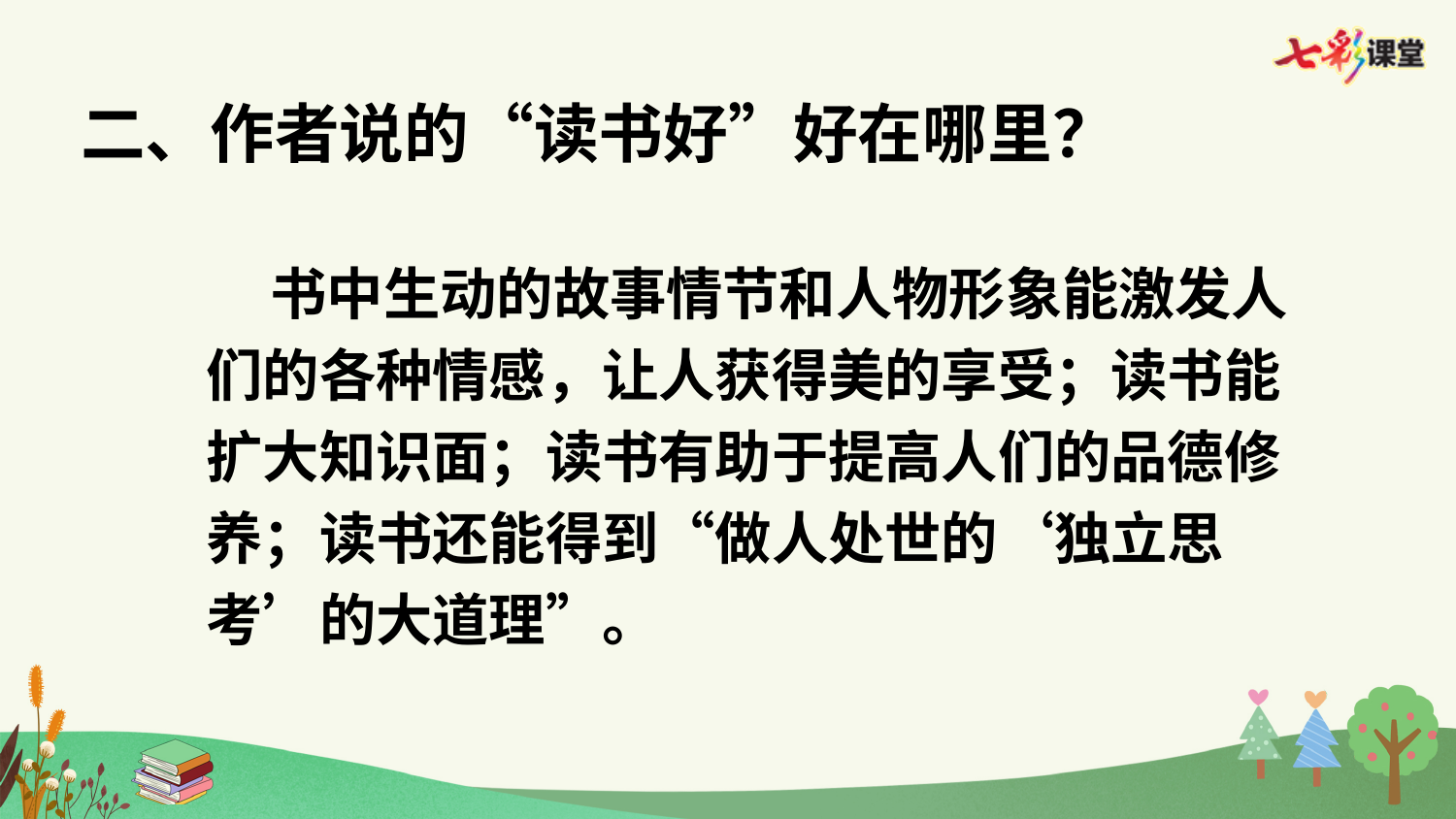

二、作者说的“读书好”好在哪里？
    书中生动的故事情节和人物形象能激发人们的各种情感，让人获得美的享受；读书能扩大知识面；读书有助于提高人们的品德修养；读书还能得到“做人处世的‘独立思考’的大道理”。